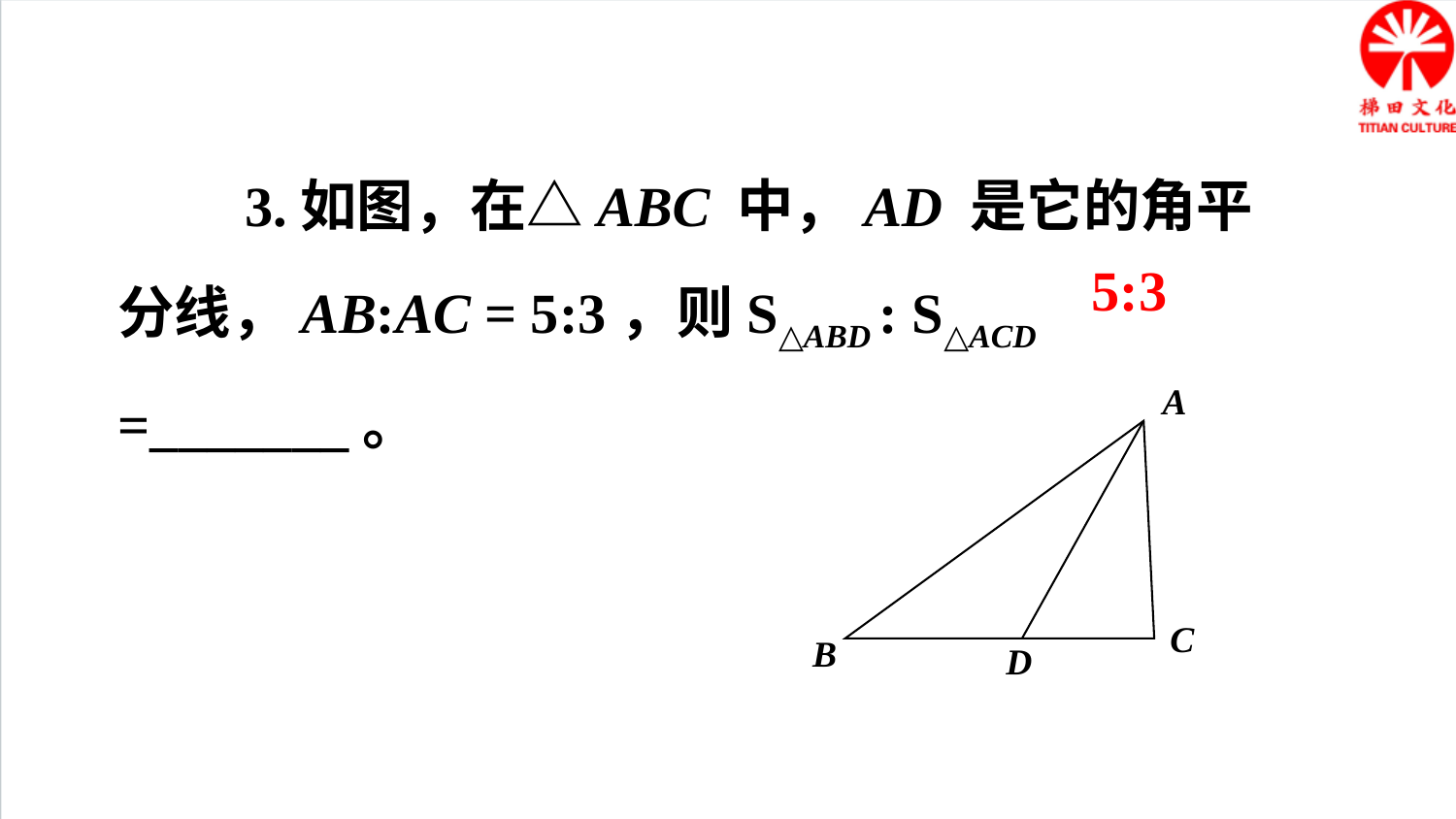

3.如图，在△ABC 中，AD 是它的角平分线，AB:AC = 5:3，则S△ABD : S△ACD =_______。
5:3
A

C
B
D